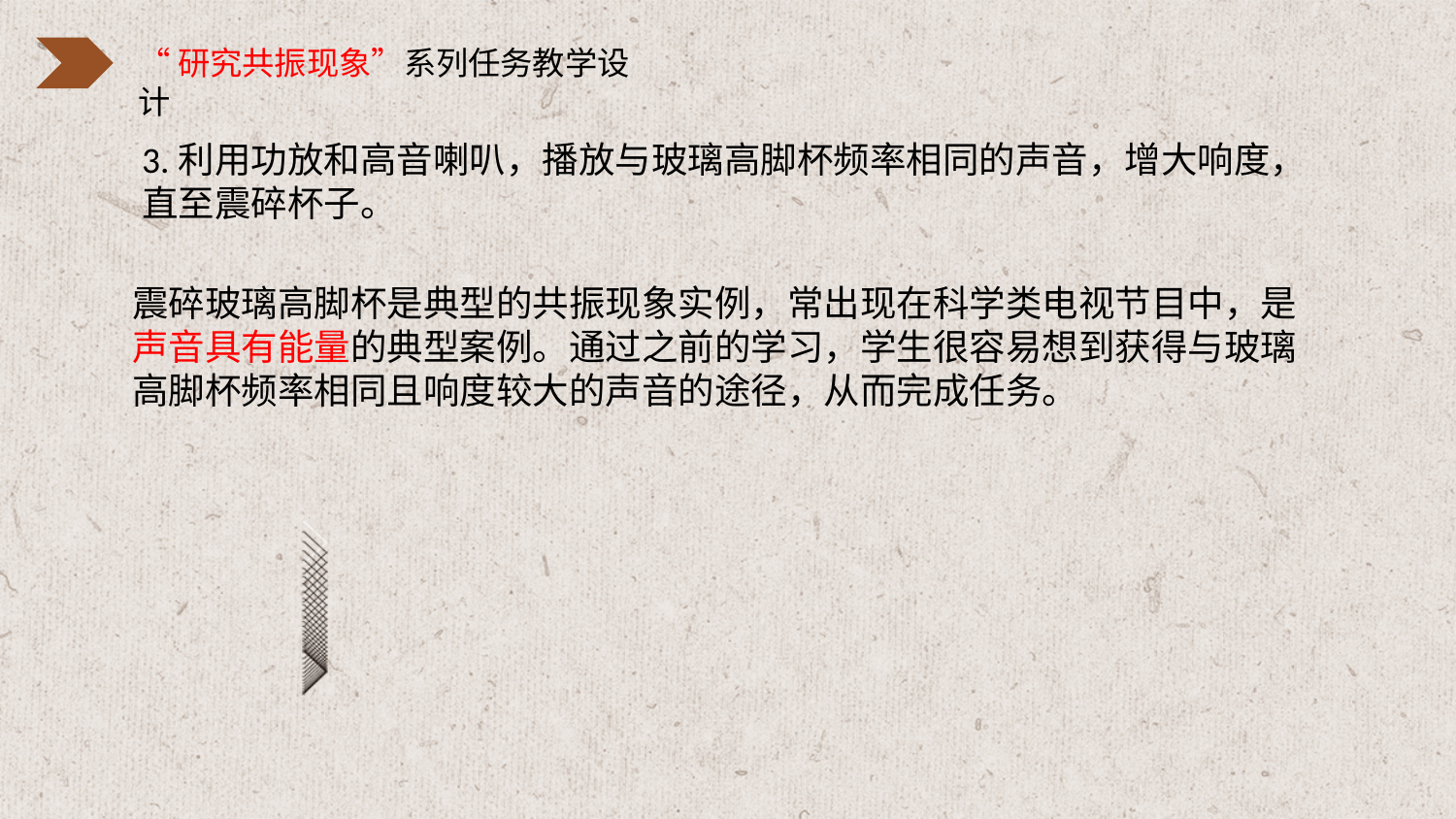

3.利用功放和高音喇叭，播放与玻璃高脚杯频率相同的声音，增大响度，直至震碎杯子。
震碎玻璃高脚杯是典型的共振现象实例，常出现在科学类电视节目中，是声音具有能量的典型案例。通过之前的学习，学生很容易想到获得与玻璃高脚杯频率相同且响度较大的声音的途径，从而完成任务。